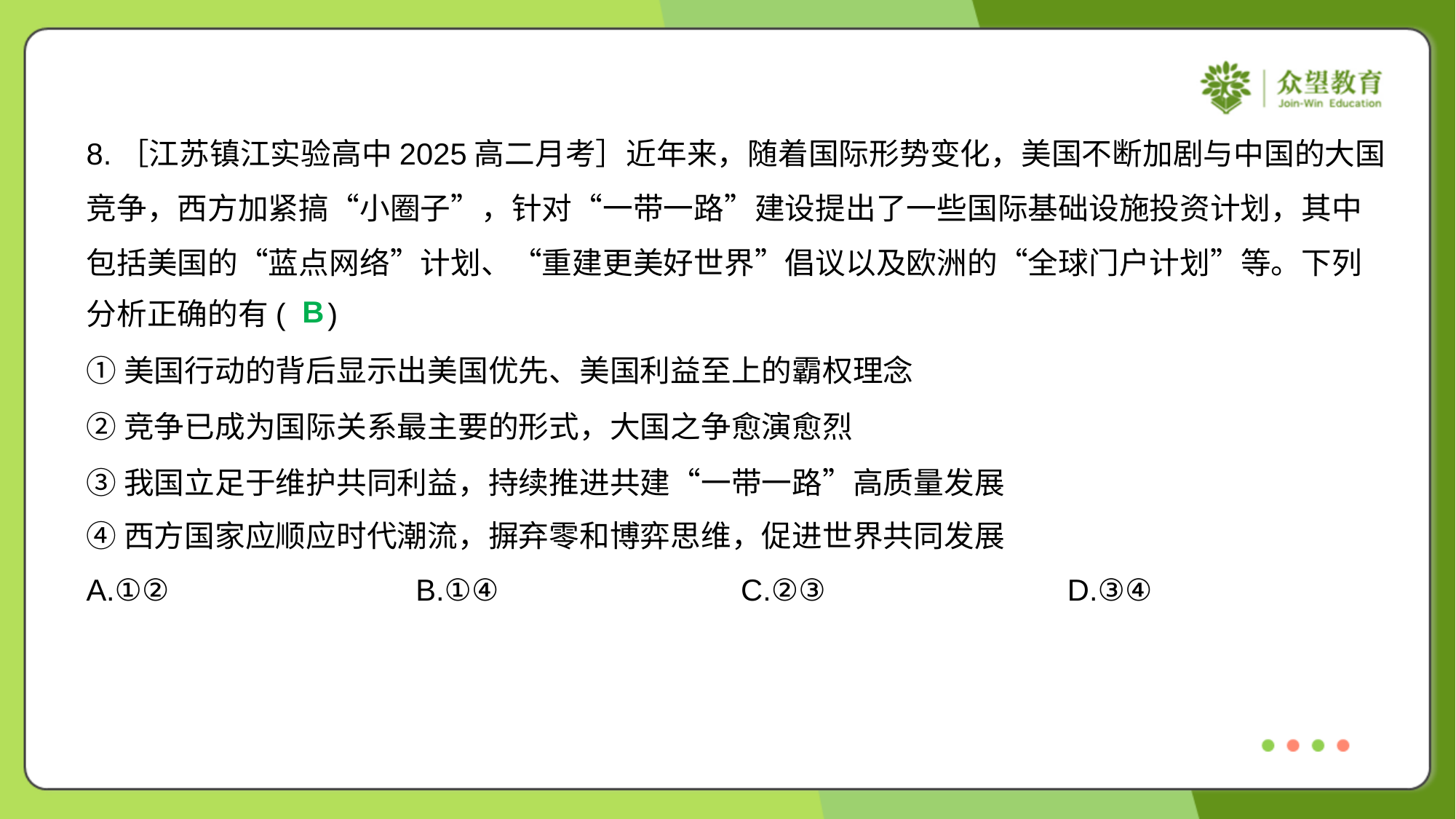

8.［江苏镇江实验高中2025高二月考］近年来，随着国际形势变化，美国不断加剧与中国的大国
竞争，西方加紧搞“小圈子”，针对“一带一路”建设提出了一些国际基础设施投资计划，其中
包括美国的“蓝点网络”计划、“重建更美好世界”倡议以及欧洲的“全球门户计划”等。下列
分析正确的有(     )
B
①美国行动的背后显示出美国优先、美国利益至上的霸权理念
②竞争已成为国际关系最主要的形式，大国之争愈演愈烈
③我国立足于维护共同利益，持续推进共建“一带一路”高质量发展
④西方国家应顺应时代潮流，摒弃零和博弈思维，促进世界共同发展
A.①②	B.①④	C.②③	D.③④